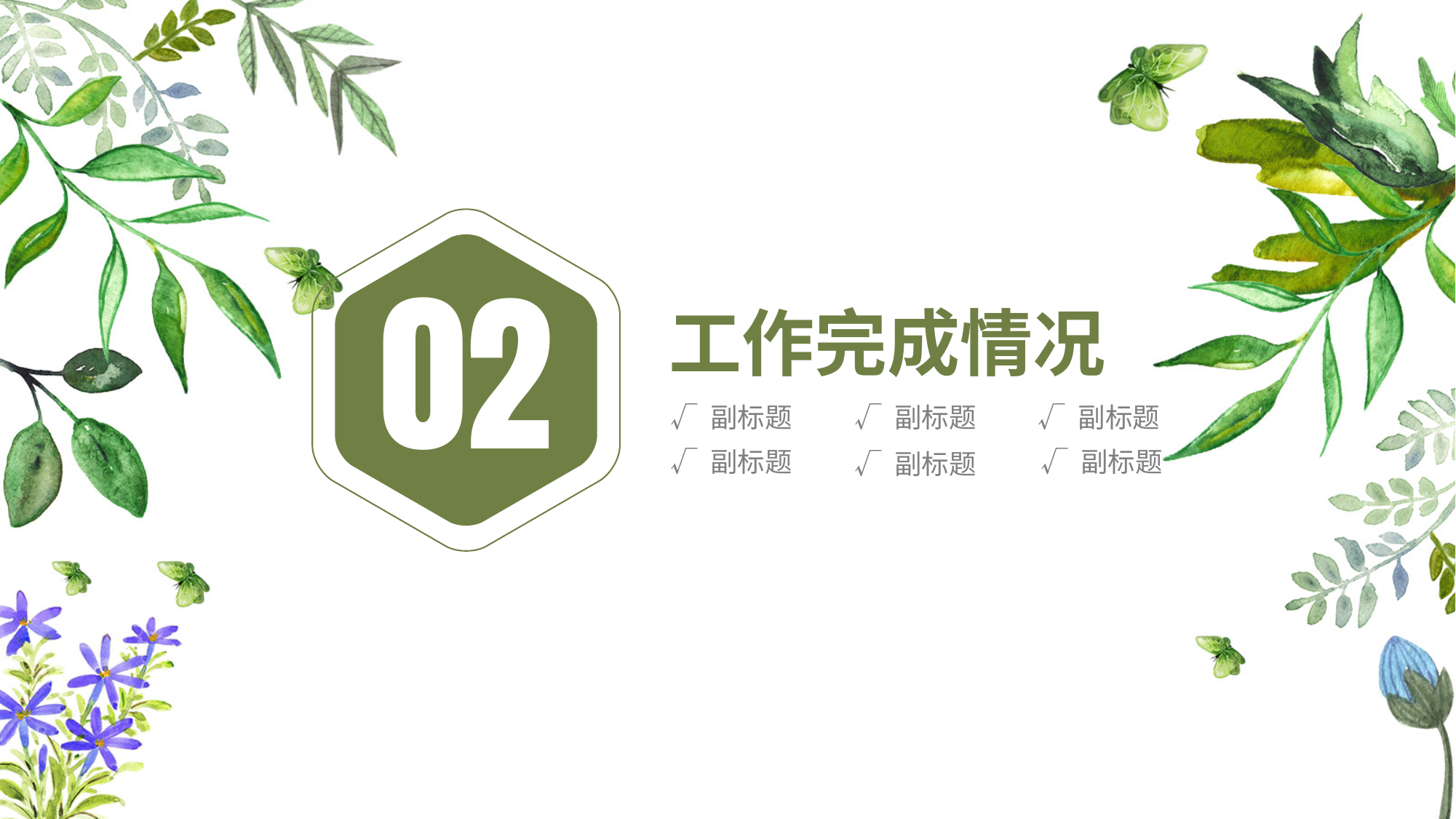

02
工作完成情况
√ 副标题
√ 副标题
√ 副标题
√ 副标题
√ 副标题
√ 副标题